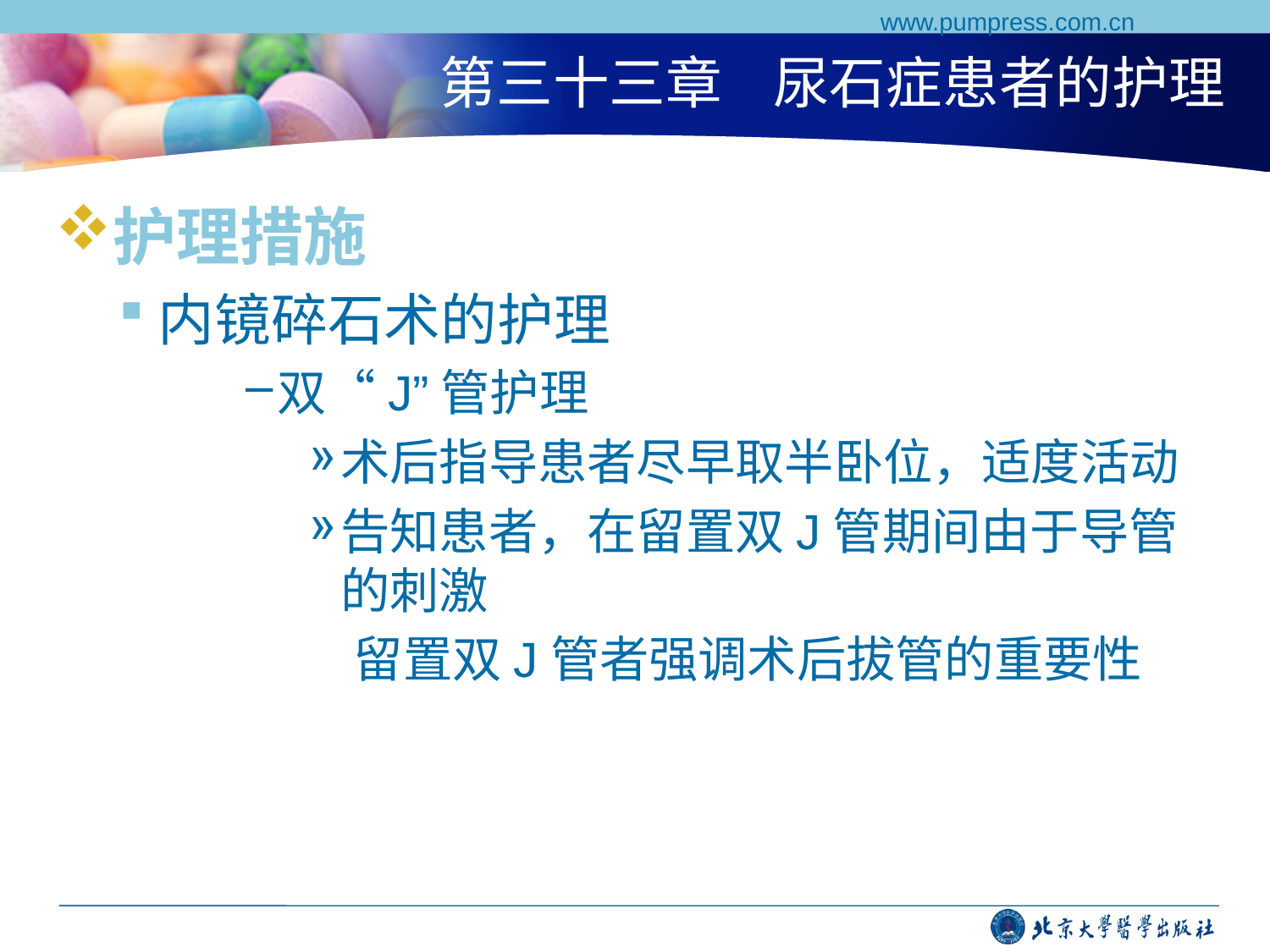

www.pumpress.com.cn
# 第三十三章    尿石症患者的护理
护理措施
内镜碎石术的护理
双“J”管护理
术后指导患者尽早取半卧位，适度活动
告知患者，在留置双J管期间由于导管的刺激
   留置双J管者强调术后拔管的重要性